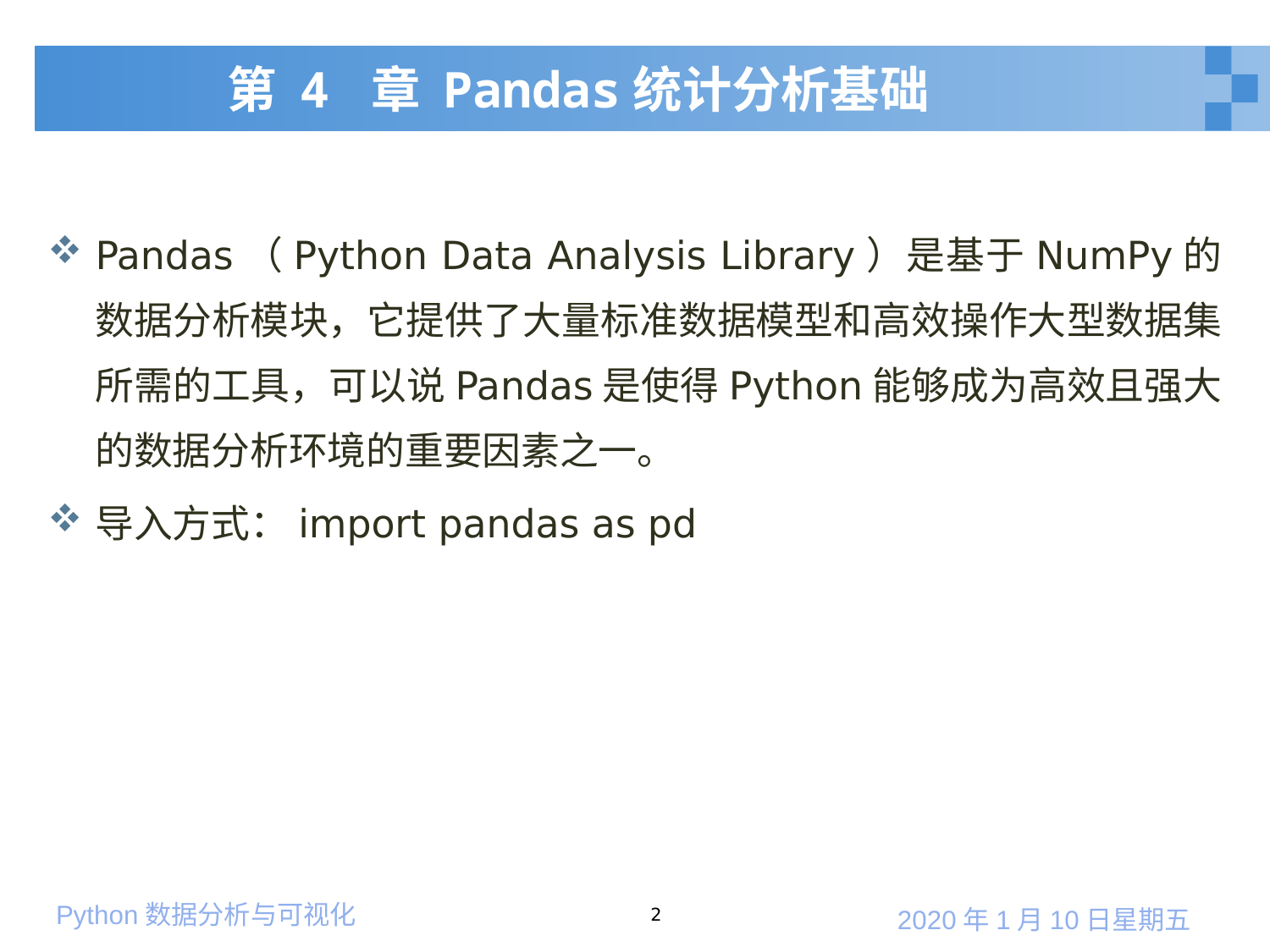

# 第 4 章 Pandas统计分析基础
Pandas（Python Data Analysis Library）是基于NumPy的数据分析模块，它提供了大量标准数据模型和高效操作大型数据集所需的工具，可以说Pandas是使得Python能够成为高效且强大的数据分析环境的重要因素之一。
导入方式：import pandas as pd

2
2020年1月10日星期五